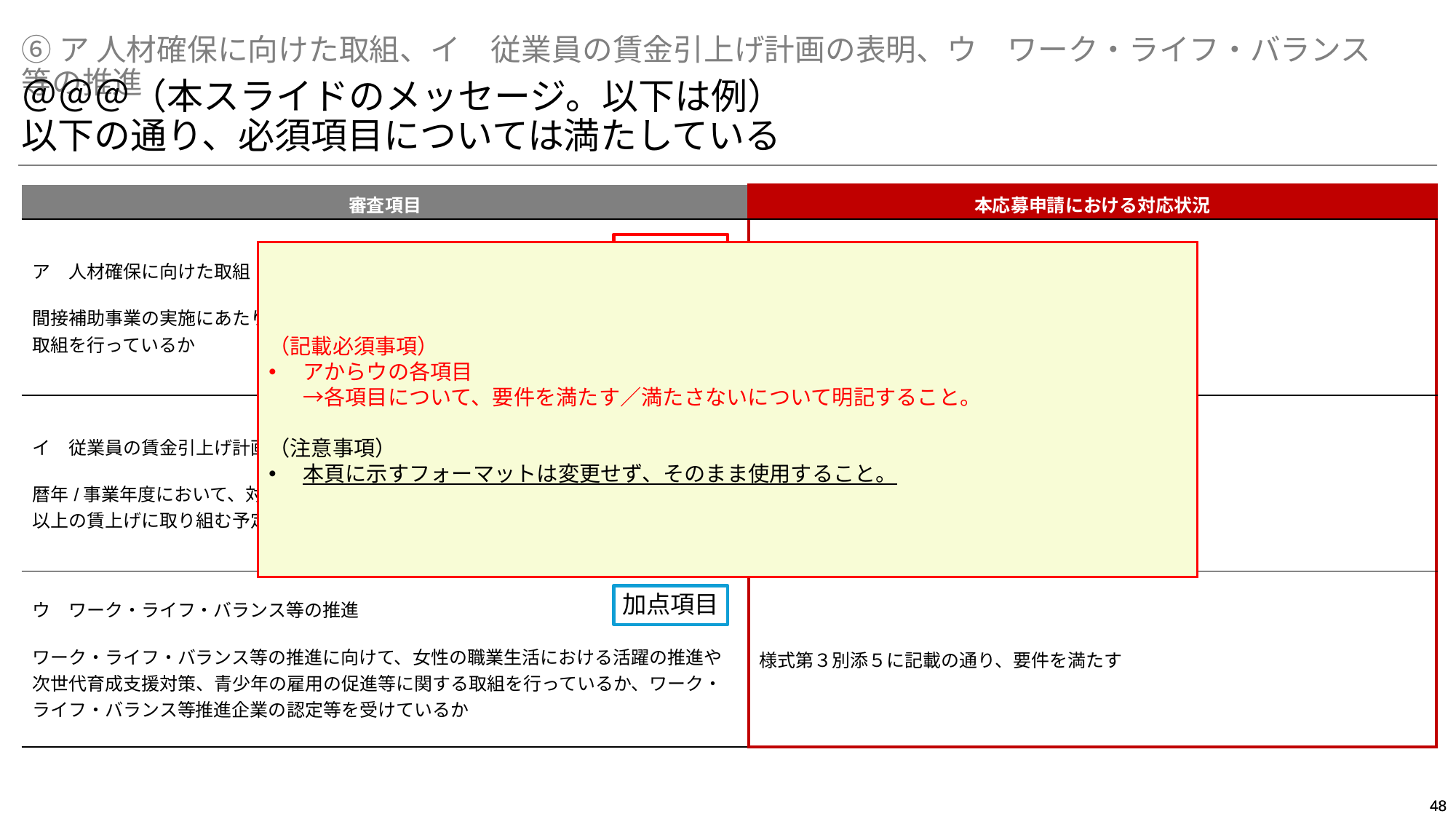

⑥ア 人材確保に向けた取組、イ　従業員の賃金引上げ計画の表明、ウ　ワーク・ライフ・バランス等の推進
＠＠＠（本スライドのメッセージ。以下は例）
以下の通り、必須項目については満たしている
| 審査項目 | 本応募申請における対応状況 |
| --- | --- |
| ア　人材確保に向けた取組 間接補助事業の実施にあたり、賃上げ等の具体的な手段によって、人材確保に向けた取組を行っているか | 様式第３別添４に記載の通り、要件を満たす |
| イ　従業員の賃金引上げ計画の表明 暦年/事業年度において、対前年/前年度比で大企業は３％以上、中小企業等は1.5％以上の賃上げに取り組む予定があり、その旨を従業員に表明しているか | 様式第３別添４に記載の通り、要件を満たす |
| ウ　ワーク・ライフ・バランス等の推進 ワーク・ライフ・バランス等の推進に向けて、女性の職業生活における活躍の推進や次世代育成支援対策、青少年の雇用の促進等に関する取組を行っているか、ワーク・ライフ・バランス等推進企業の認定等を受けているか | 様式第３別添５に記載の通り、要件を満たす |
必須項目
（記載必須事項）
アからウの各項目
→各項目について、要件を満たす／満たさないについて明記すること。

（注意事項）
本頁に示すフォーマットは変更せず、そのまま使用すること。
加点項目
加点項目